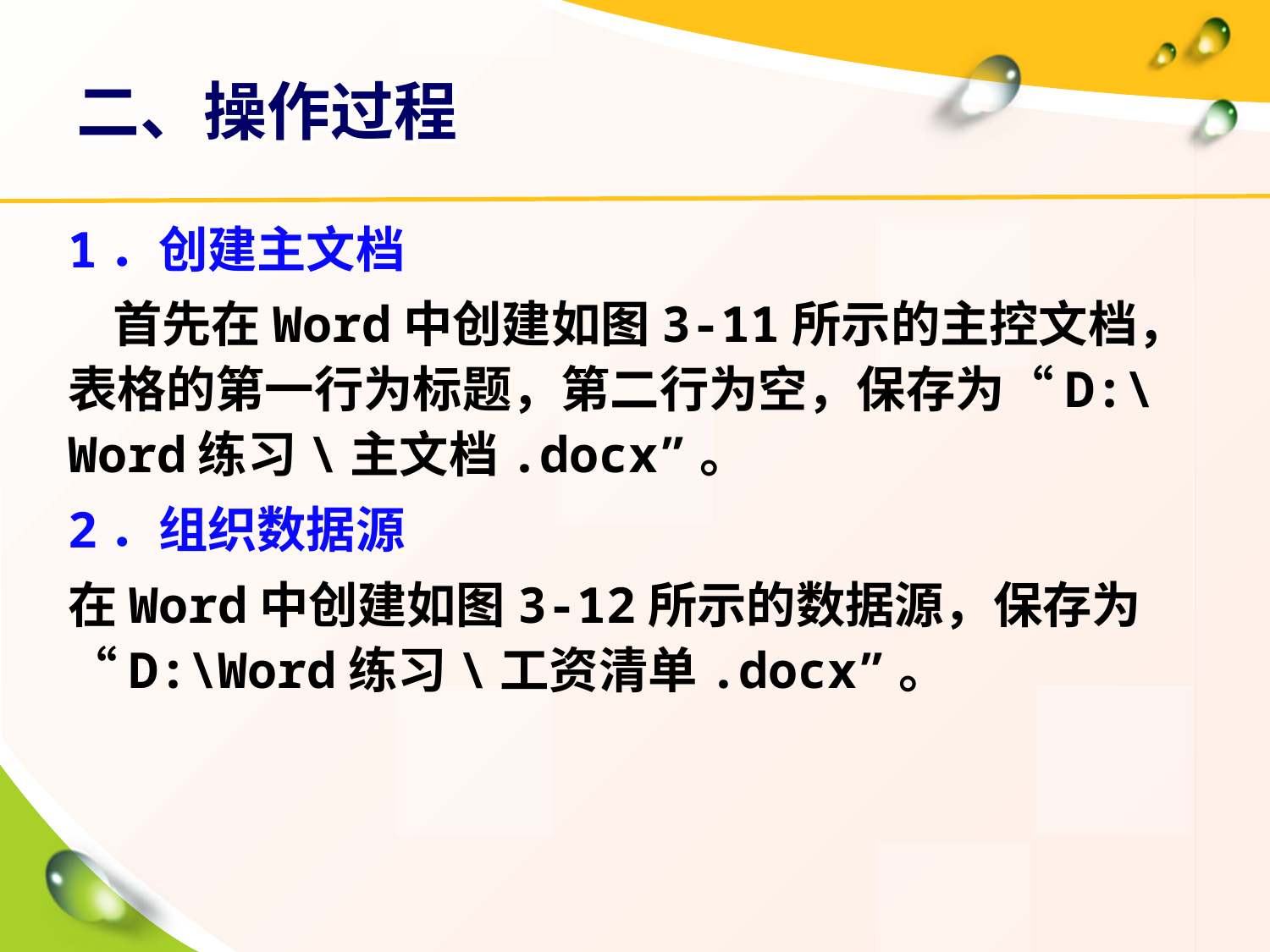

# 二、操作过程
1．创建主文档
   首先在Word中创建如图3-11所示的主控文档，表格的第一行为标题，第二行为空，保存为“D:\Word练习\主文档.docx”。
2．组织数据源
在Word中创建如图3-12所示的数据源，保存为“D:\Word练习\工资清单.docx”。